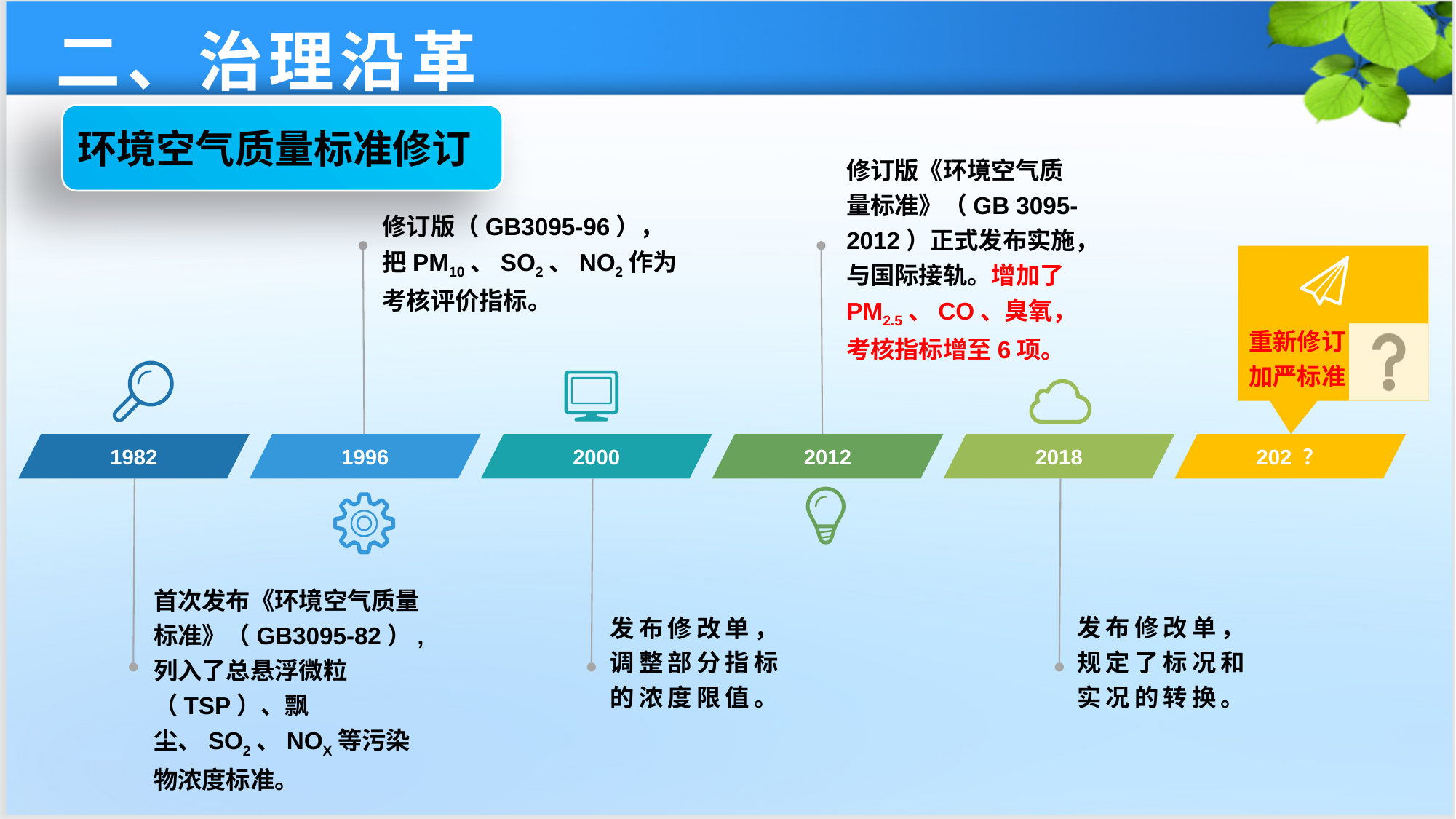

二、治理沿革
环境空气质量标准修订
修订版《环境空气质量标准》（GB 3095-2012）正式发布实施，与国际接轨。增加了PM2.5、CO、臭氧，考核指标增至6项。
修订版（GB3095-96），把PM10、SO2、NO2作为考核评价指标。

重新修订
加严标准

1982
1996
2000
2012
2018
202 ？

首次发布《环境空气质量标准》（GB3095-82）,列入了总悬浮微粒（TSP）、飘尘、SO2、NOX等污染物浓度标准。
发布修改单，调整部分指标的浓度限值。
发布修改单，规定了标况和实况的转换。